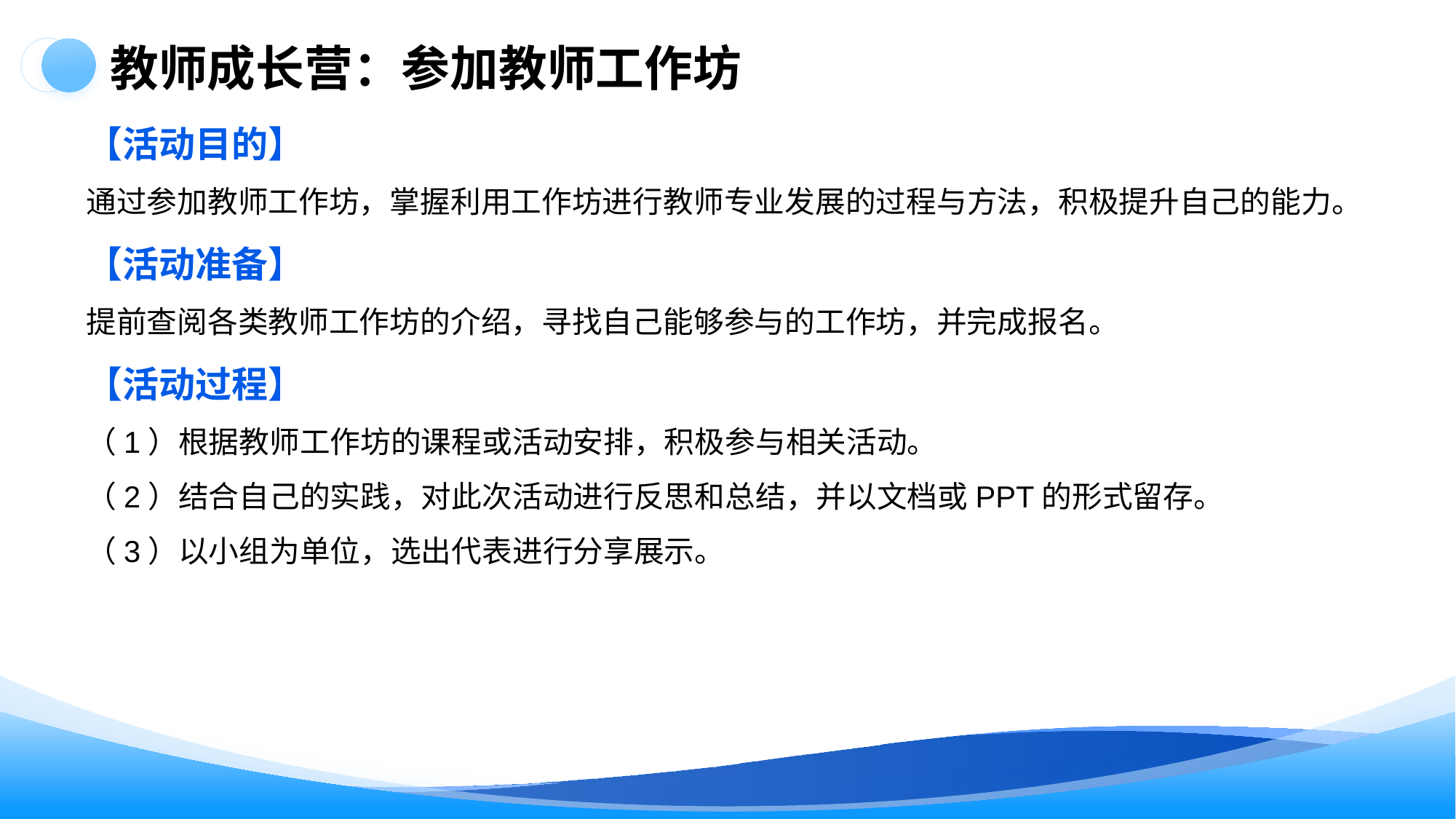

教师成长营：参加教师工作坊

【活动目的】
通过参加教师工作坊，掌握利用工作坊进行教师专业发展的过程与方法，积极提升自己的能力。
【活动准备】
提前查阅各类教师工作坊的介绍，寻找自己能够参与的工作坊，并完成报名。
【活动过程】
（1）根据教师工作坊的课程或活动安排，积极参与相关活动。
（2）结合自己的实践，对此次活动进行反思和总结，并以文档或PPT的形式留存。
（3）以小组为单位，选出代表进行分享展示。